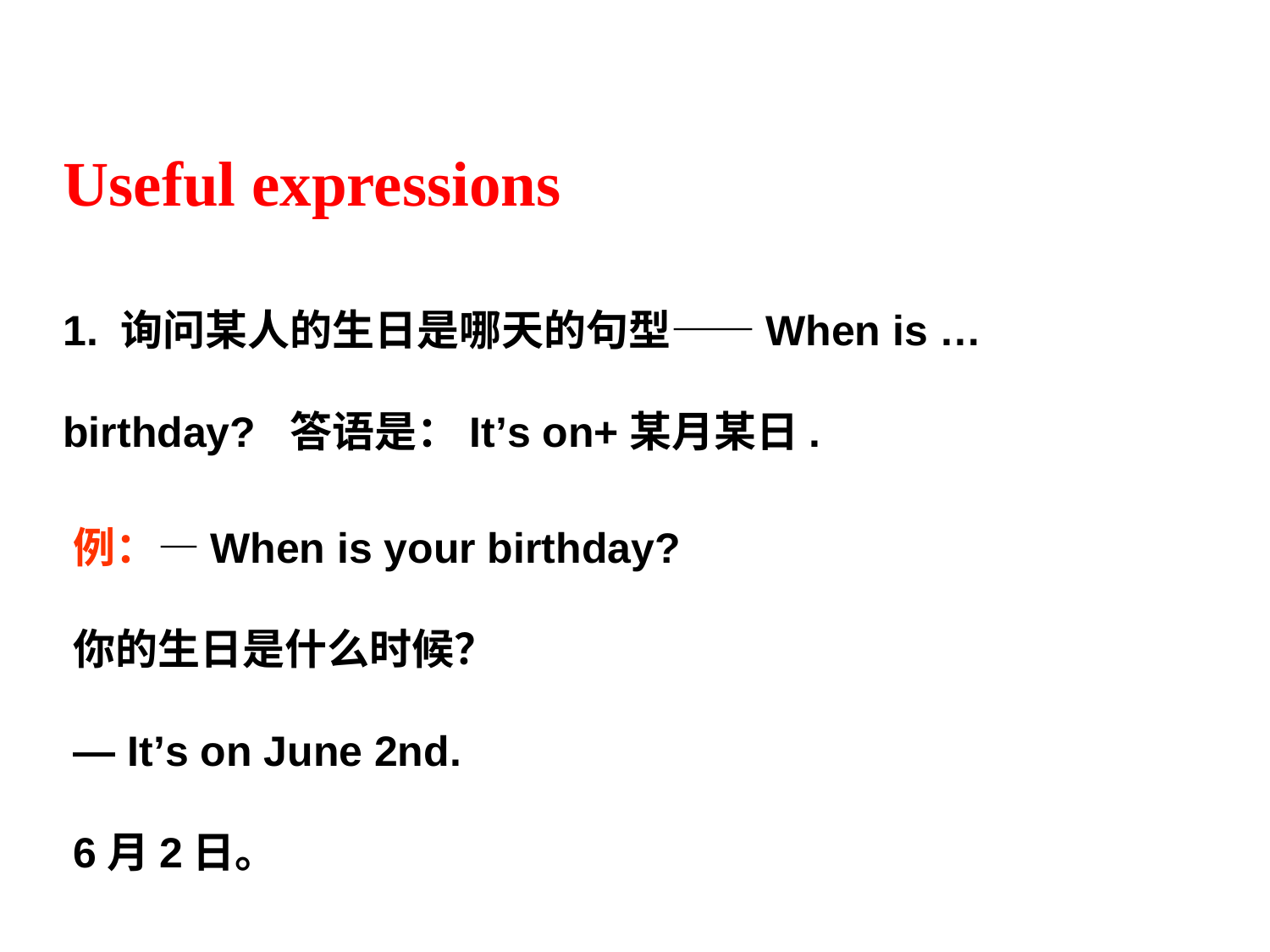

Useful expressions
1. 询问某人的生日是哪天的句型——When is … birthday?  答语是：It’s on+某月某日.
例：—When is your birthday?
你的生日是什么时候？
— It’s on June 2nd.
6月2日。